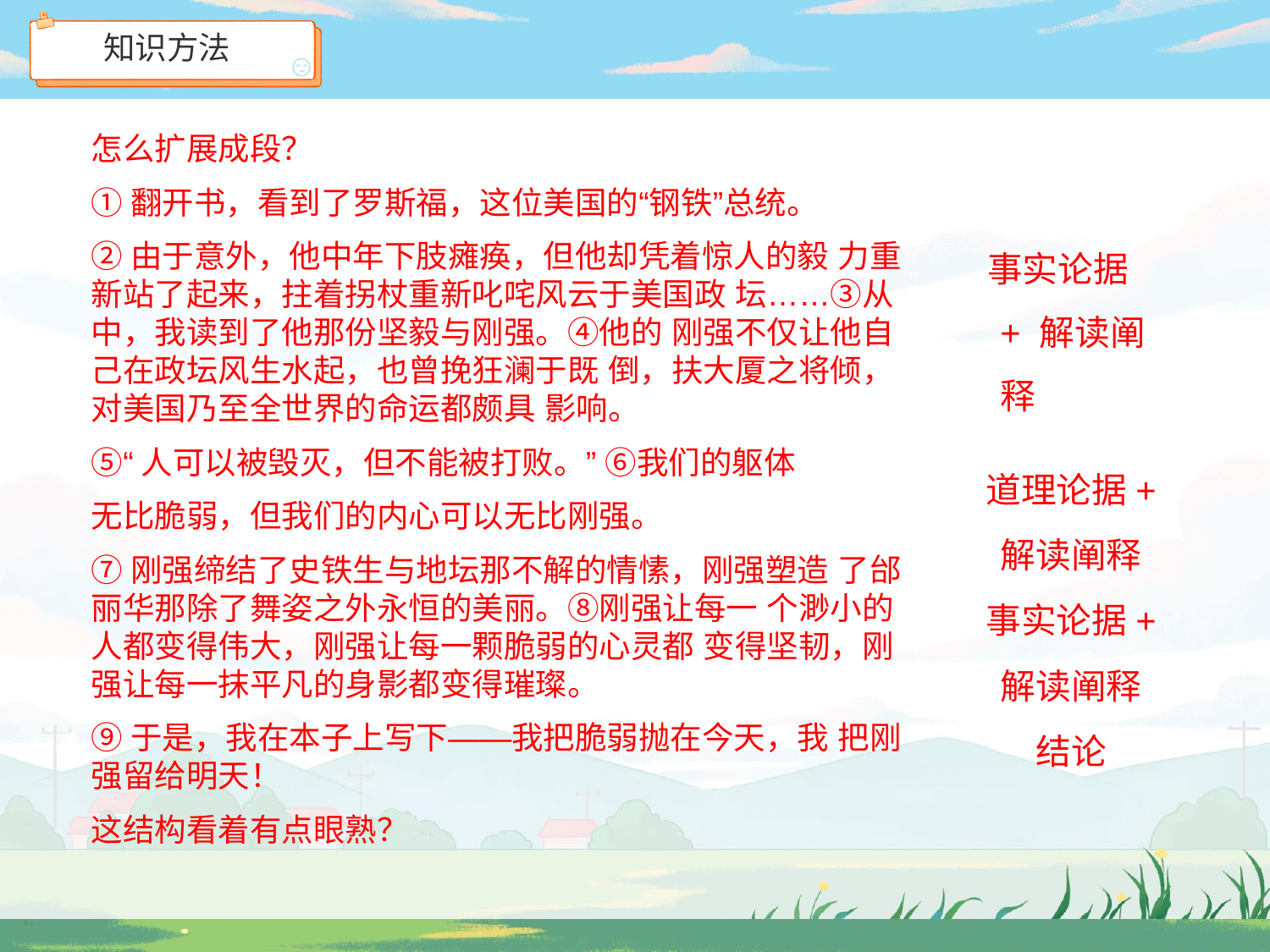

知识方法
怎么扩展成段？
①翻开书，看到了罗斯福，这位美国的“钢铁”总统。
②由于意外，他中年下肢瘫痪，但他却凭着惊人的毅 力重新站了起来，拄着拐杖重新叱咤风云于美国政 坛……③从中，我读到了他那份坚毅与刚强。④他的 刚强不仅让他自己在政坛风生水起，也曾挽狂澜于既 倒，扶大厦之将倾，对美国乃至全世界的命运都颇具 影响。
⑤“人可以被毁灭，但不能被打败。” ⑥我们的躯体
无比脆弱，但我们的内心可以无比刚强。
⑦刚强缔结了史铁生与地坛那不解的情愫，刚强塑造 了邰丽华那除了舞姿之外永恒的美丽。⑧刚强让每一 个渺小的人都变得伟大，刚强让每一颗脆弱的心灵都 变得坚韧，刚强让每一抹平凡的身影都变得璀璨。
⑨于是，我在本子上写下——我把脆弱抛在今天，我 把刚强留给明天！
这结构看着有点眼熟？
事实论据+ 解读阐释
道理论据+
解读阐释
事实论据+
解读阐释
结论